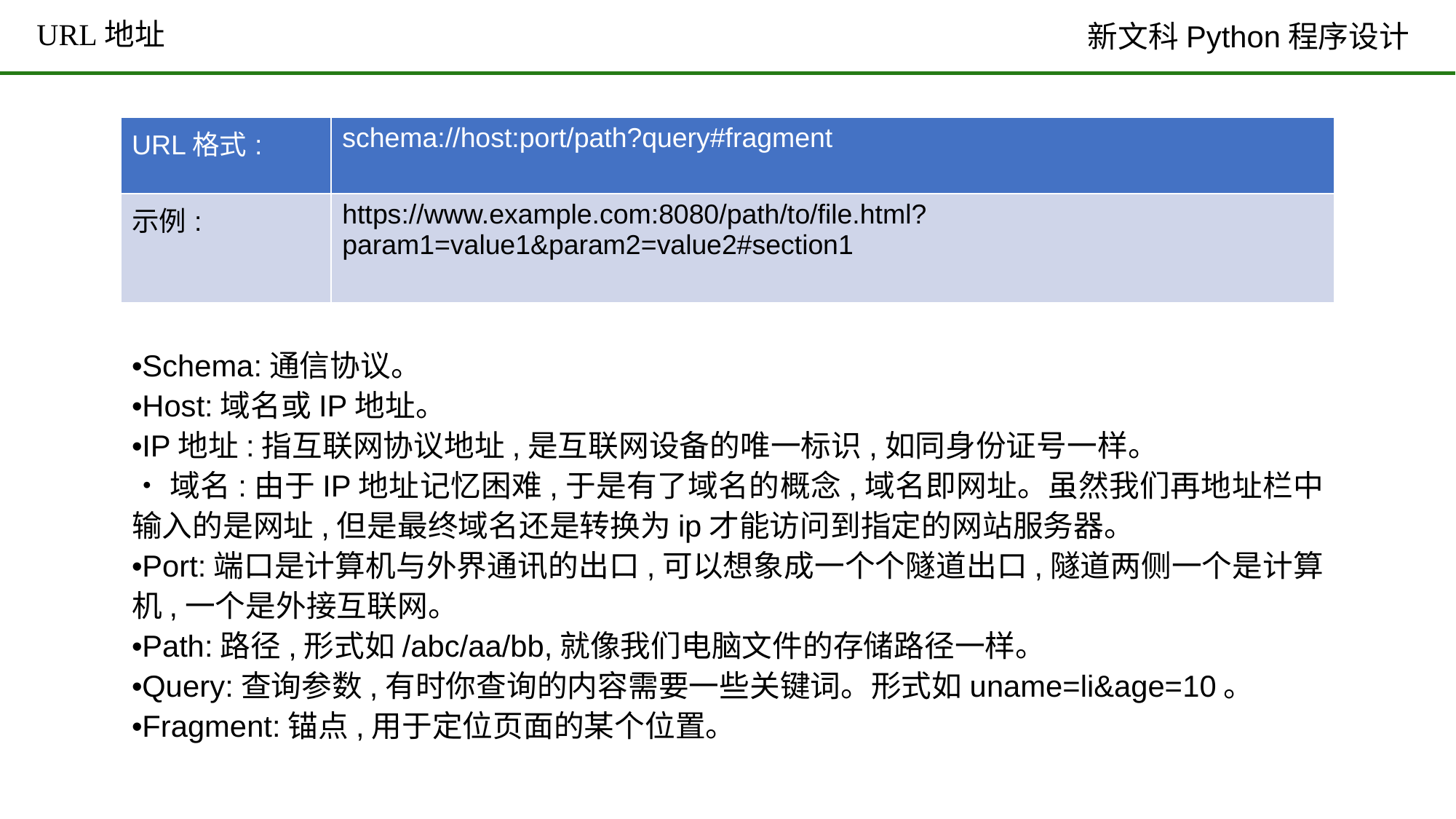

# URL地址
| URL格式: | schema://host:port/path?query#fragment |
| --- | --- |
| 示例: | https://www.example.com:8080/path/to/file.html?param1=value1&param2=value2#section1 |
•Schema:通信协议。
•Host:域名或IP地址。
•IP地址:指互联网协议地址,是互联网设备的唯一标识,如同身份证号一样。
•域名:由于IP地址记忆困难,于是有了域名的概念,域名即网址。虽然我们再地址栏中输入的是网址,但是最终域名还是转换为ip才能访问到指定的网站服务器。
•Port:端口是计算机与外界通讯的出口,可以想象成一个个隧道出口,隧道两侧一个是计算机,一个是外接互联网。
•Path:路径,形式如/abc/aa/bb,就像我们电脑文件的存储路径一样。
•Query:查询参数,有时你查询的内容需要一些关键词。形式如uname=li&age=10。
•Fragment:锚点,用于定位页面的某个位置。